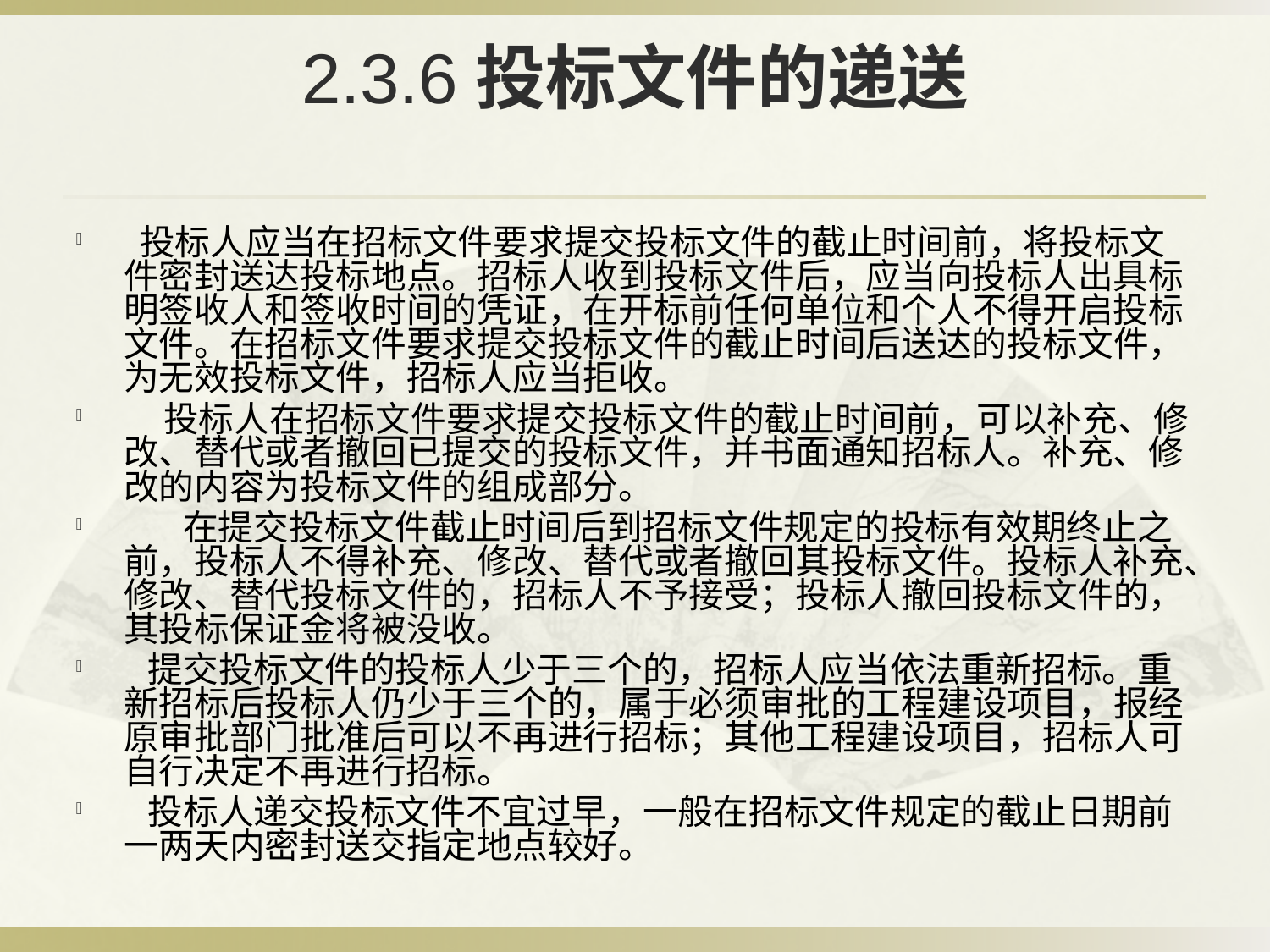

# 2.3.6投标文件的递送
 投标人应当在招标文件要求提交投标文件的截止时间前，将投标文件密封送达投标地点。招标人收到投标文件后，应当向投标人出具标明签收人和签收时间的凭证，在开标前任何单位和个人不得开启投标文件。在招标文件要求提交投标文件的截止时间后送达的投标文件，为无效投标文件，招标人应当拒收。
    投标人在招标文件要求提交投标文件的截止时间前，可以补充、修改、替代或者撤回已提交的投标文件，并书面通知招标人。补充、修改的内容为投标文件的组成部分。
 　 在提交投标文件截止时间后到招标文件规定的投标有效期终止之前，投标人不得补充、修改、替代或者撤回其投标文件。投标人补充、修改、替代投标文件的，招标人不予接受；投标人撤回投标文件的，其投标保证金将被没收。
  提交投标文件的投标人少于三个的，招标人应当依法重新招标。重新招标后投标人仍少于三个的，属于必须审批的工程建设项目，报经原审批部门批准后可以不再进行招标；其他工程建设项目，招标人可自行决定不再进行招标。
  投标人递交投标文件不宜过早，一般在招标文件规定的截止日期前一两天内密封送交指定地点较好。